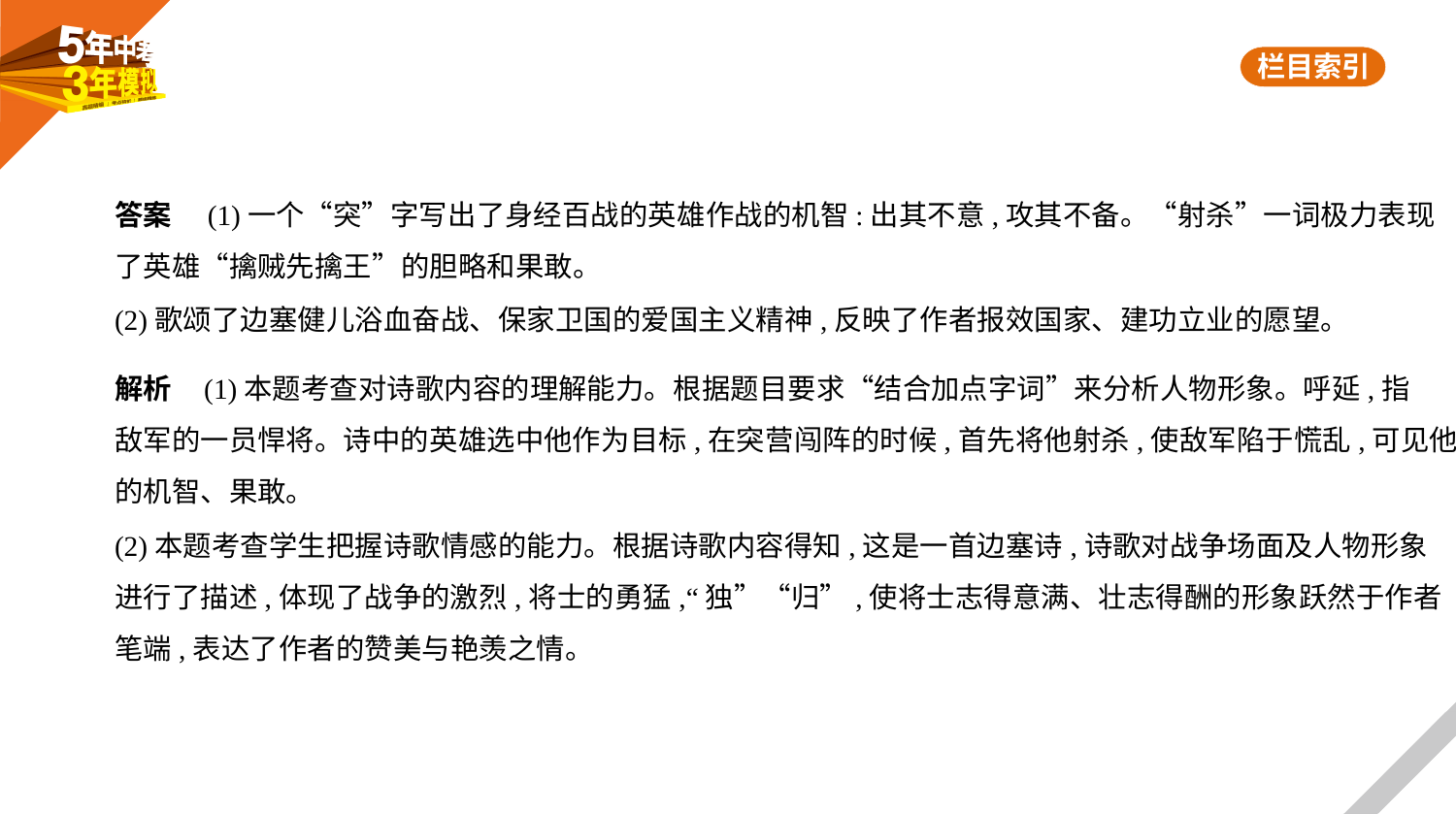

答案　(1)一个“突”字写出了身经百战的英雄作战的机智:出其不意,攻其不备。“射杀”一词极力表现
了英雄“擒贼先擒王”的胆略和果敢。
(2)歌颂了边塞健儿浴血奋战、保家卫国的爱国主义精神,反映了作者报效国家、建功立业的愿望。
解析    (1)本题考查对诗歌内容的理解能力。根据题目要求“结合加点字词”来分析人物形象。呼延,指
敌军的一员悍将。诗中的英雄选中他作为目标,在突营闯阵的时候,首先将他射杀,使敌军陷于慌乱,可见他
的机智、果敢。
(2)本题考查学生把握诗歌情感的能力。根据诗歌内容得知,这是一首边塞诗,诗歌对战争场面及人物形象
进行了描述,体现了战争的激烈,将士的勇猛,“独”“归”,使将士志得意满、壮志得酬的形象跃然于作者
笔端,表达了作者的赞美与艳羡之情。